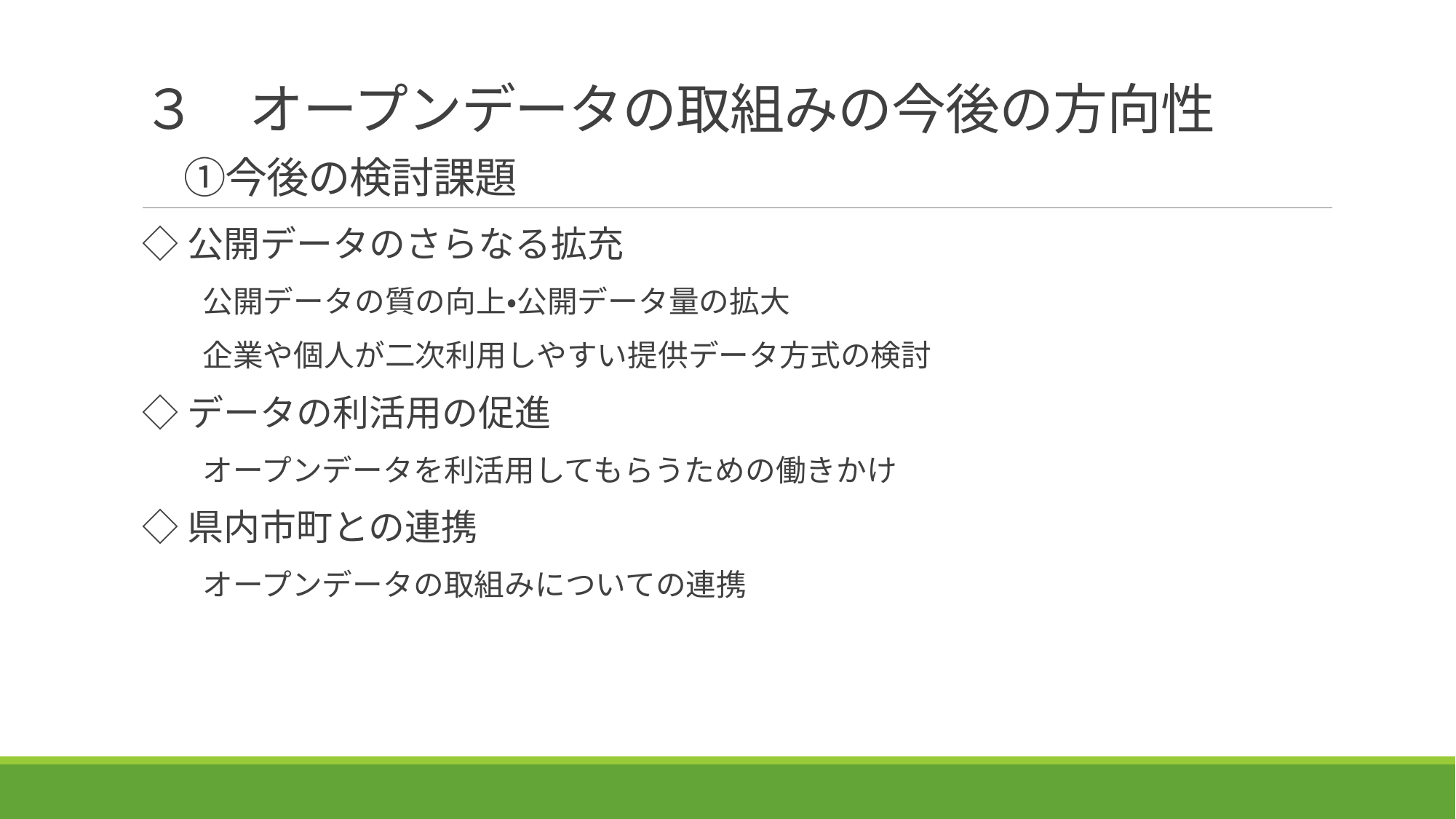

# ３　オープンデータの取組みの今後の方向性 　 　①今後の検討課題
◇公開データのさらなる拡充
　　公開データの質の向上・公開データ量の拡大
　　企業や個人が二次利用しやすい提供データ方式の検討
◇データの利活用の促進
　　オープンデータを利活用してもらうための働きかけ
◇県内市町との連携
　　オープンデータの取組みについての連携